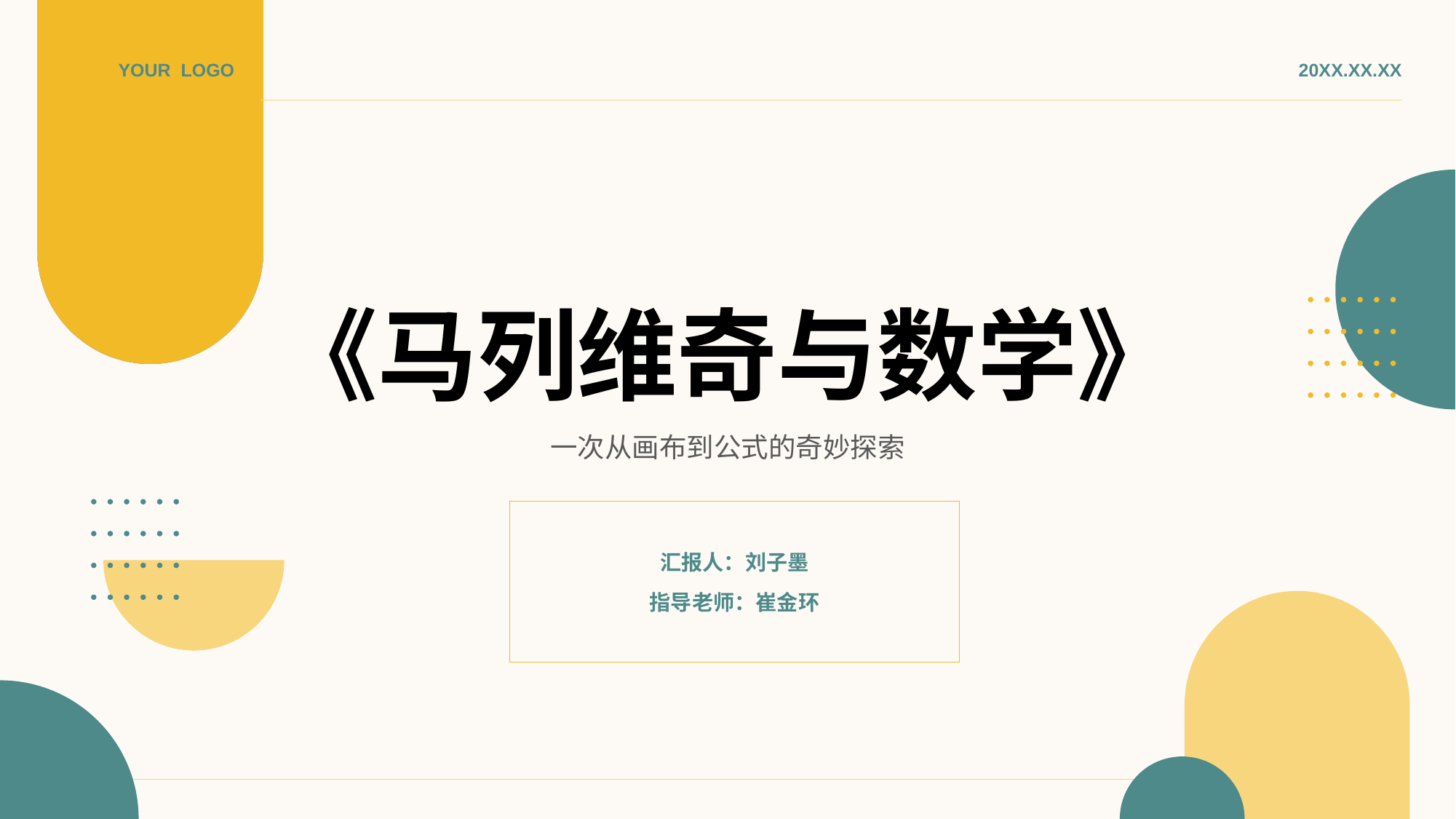

YOUR  LOGO
20XX.XX.XX
# 《马列维奇与数学》
一次从画布到公式的奇妙探索
汇报人：刘子墨
指导老师：崔金环